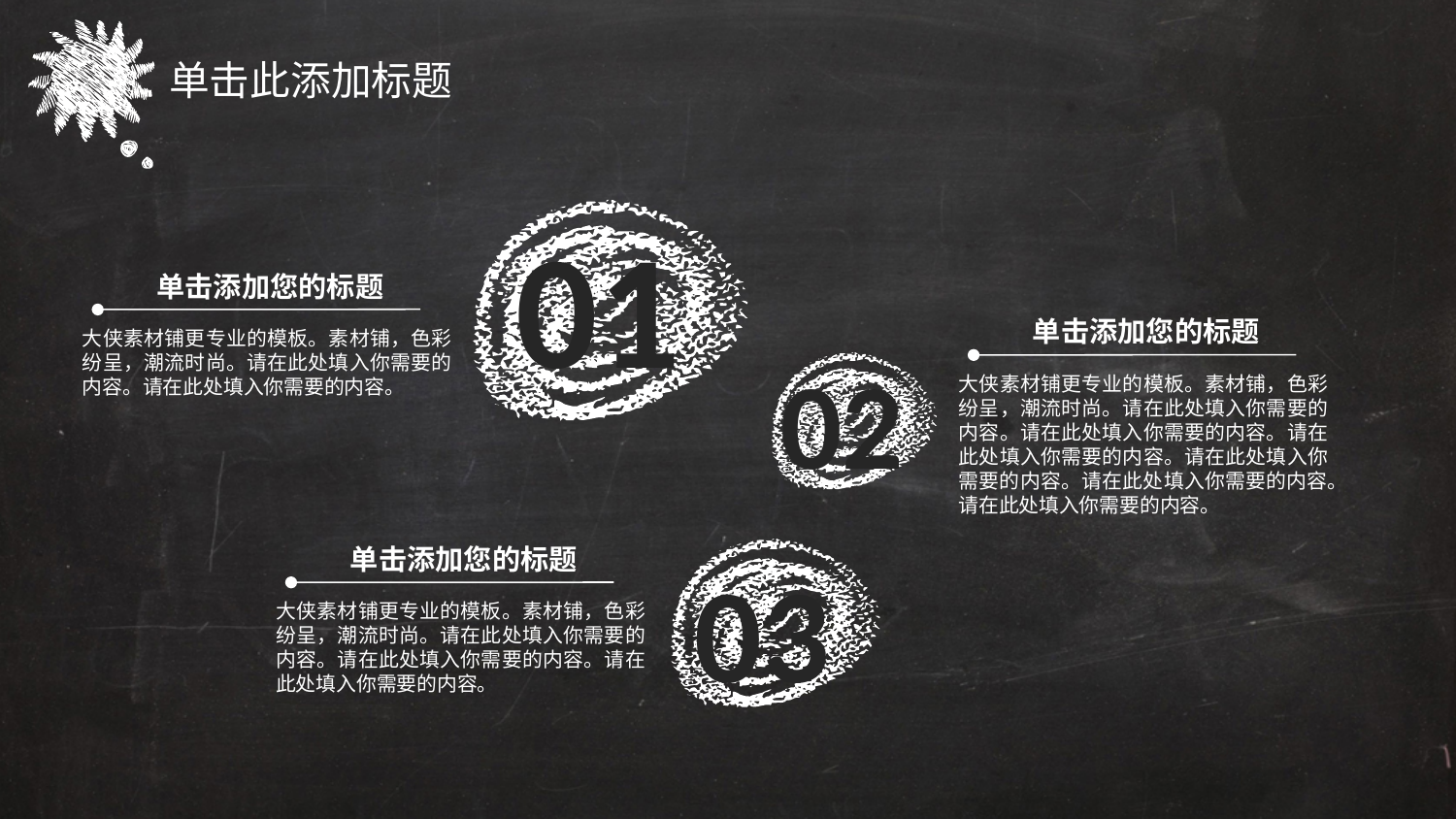

单击此添加标题

01
单击添加您的标题
大侠素材铺更专业的模板。素材铺，色彩纷呈，潮流时尚。请在此处填入你需要的内容。请在此处填入你需要的内容。

单击添加您的标题
大侠素材铺更专业的模板。素材铺，色彩纷呈，潮流时尚。请在此处填入你需要的内容。请在此处填入你需要的内容。请在此处填入你需要的内容。请在此处填入你需要的内容。请在此处填入你需要的内容。请在此处填入你需要的内容。

02

单击添加您的标题
大侠素材铺更专业的模板。素材铺，色彩纷呈，潮流时尚。请在此处填入你需要的内容。请在此处填入你需要的内容。请在此处填入你需要的内容。

03